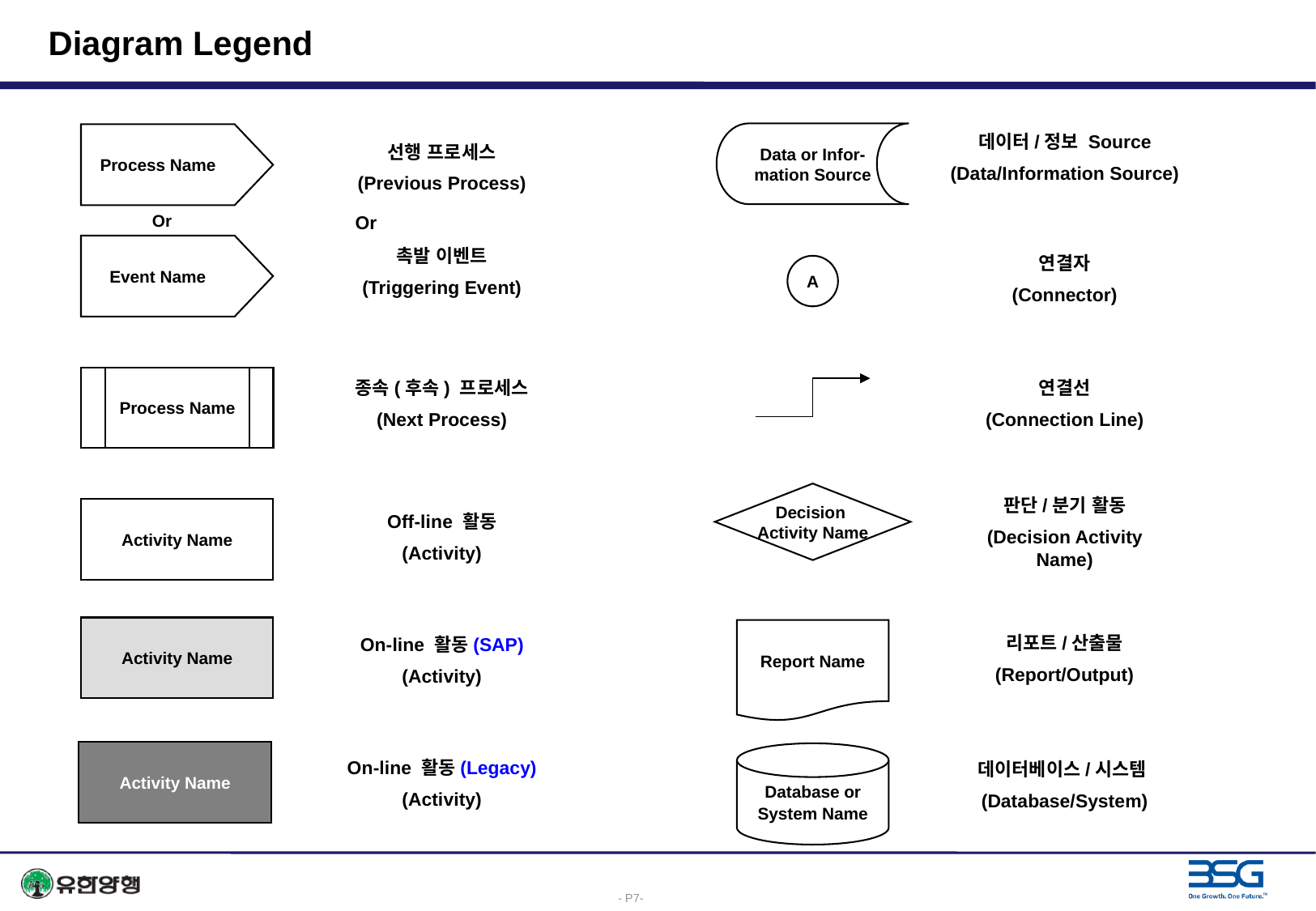

# Diagram Legend
Process Name
Data or Infor-
mation Source
데이터/정보 Source
(Data/Information Source)
선행 프로세스
(Previous Process)
Event Name
Or
Or
촉발 이벤트
(Triggering Event)
연결자
(Connector)
A
Process Name
연결선
(Connection Line)
종속(후속) 프로세스
(Next Process)
Decision
Activity Name
판단/분기 활동
(Decision Activity Name)
Activity Name
Off-line 활동
(Activity)
Activity Name
Report Name
리포트/산출물
(Report/Output)
On-line 활동(SAP)
(Activity)
Activity Name
Database or
System Name
On-line 활동(Legacy)
(Activity)
데이터베이스/시스템
(Database/System)